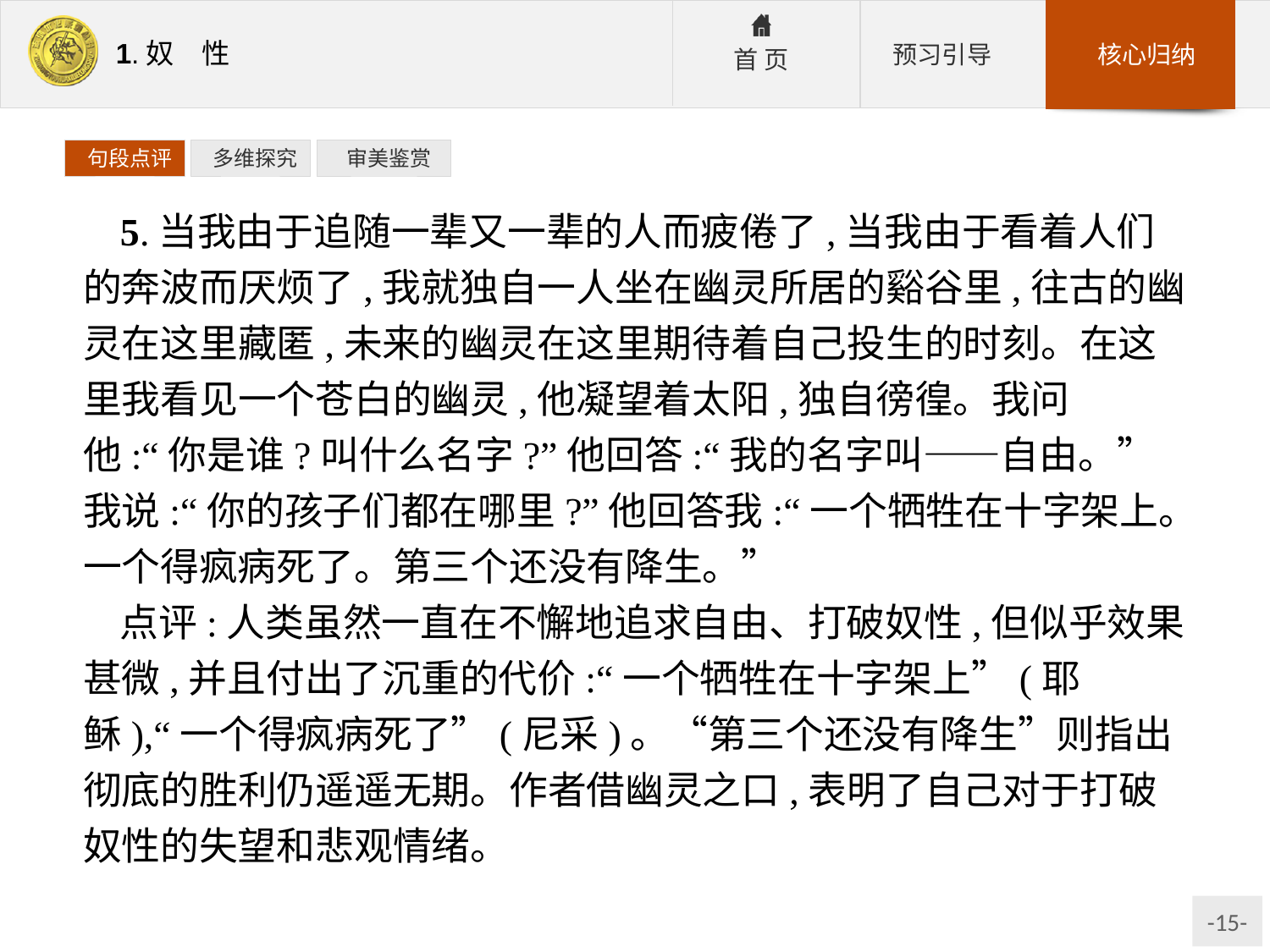

句段点评
 多维探究
 审美鉴赏
5.当我由于追随一辈又一辈的人而疲倦了,当我由于看着人们的奔波而厌烦了,我就独自一人坐在幽灵所居的谿谷里,往古的幽灵在这里藏匿,未来的幽灵在这里期待着自己投生的时刻。在这里我看见一个苍白的幽灵,他凝望着太阳,独自徬徨。我问他:“你是谁?叫什么名字?”他回答:“我的名字叫——自由。”我说:“你的孩子们都在哪里?”他回答我:“一个牺牲在十字架上。一个得疯病死了。第三个还没有降生。”
点评:人类虽然一直在不懈地追求自由、打破奴性,但似乎效果甚微,并且付出了沉重的代价:“一个牺牲在十字架上”(耶稣),“一个得疯病死了”(尼采)。“第三个还没有降生”则指出彻底的胜利仍遥遥无期。作者借幽灵之口,表明了自己对于打破奴性的失望和悲观情绪。